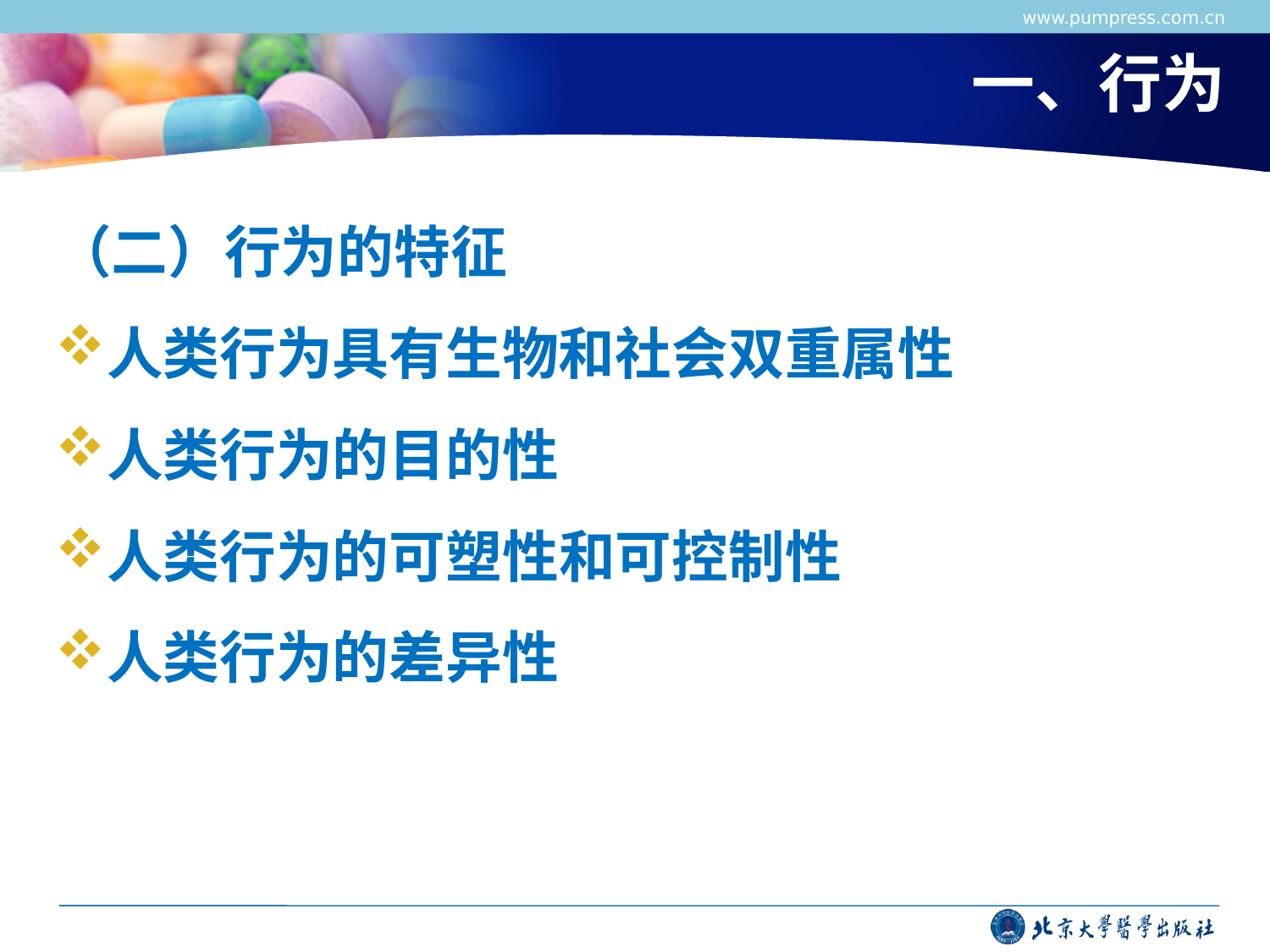

www.pumpress.com.cn
# 一、行为
（二）行为的特征
人类行为具有生物和社会双重属性
人类行为的目的性
人类行为的可塑性和可控制性
人类行为的差异性